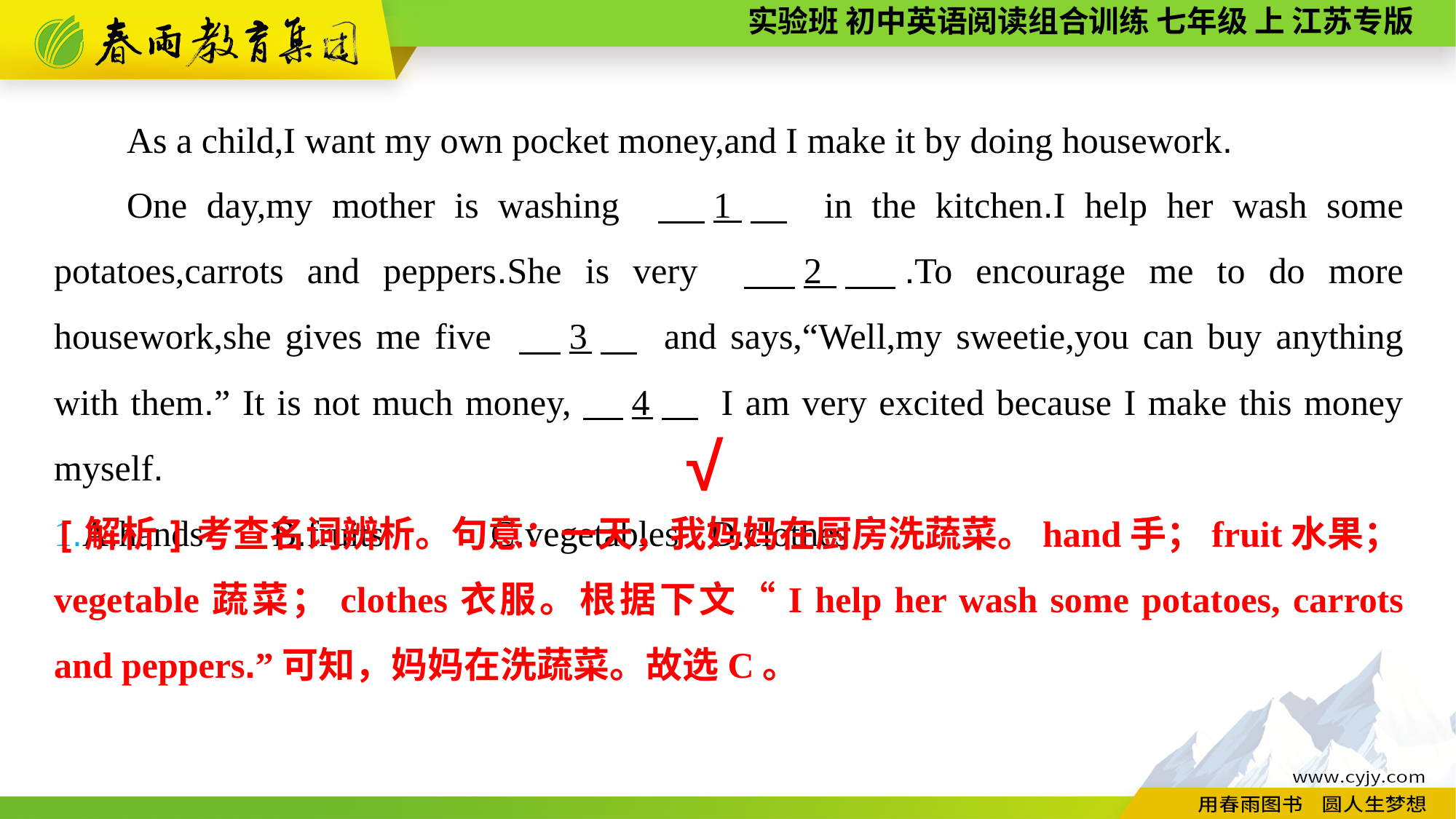

As a child,I want my own pocket money,and I make it by doing housework.
One day,my mother is washing 　1　 in the kitchen.I help her wash some potatoes,carrots and peppers.She is very 　2　.To encourage me to do more housework,she gives me five 　3　 and says,“Well,my sweetie,you can buy anything with them.” It is not much money,　4　 I am very excited because I make this money myself.
1.A.hands	B.fruits	C.vegetables	D.clothes
√
[解析]考查名词辨析。句意：一天，我妈妈在厨房洗蔬菜。hand手；fruit水果；vegetable蔬菜；clothes衣服。根据下文“I help her wash some potatoes, carrots and peppers.”可知，妈妈在洗蔬菜。故选C。